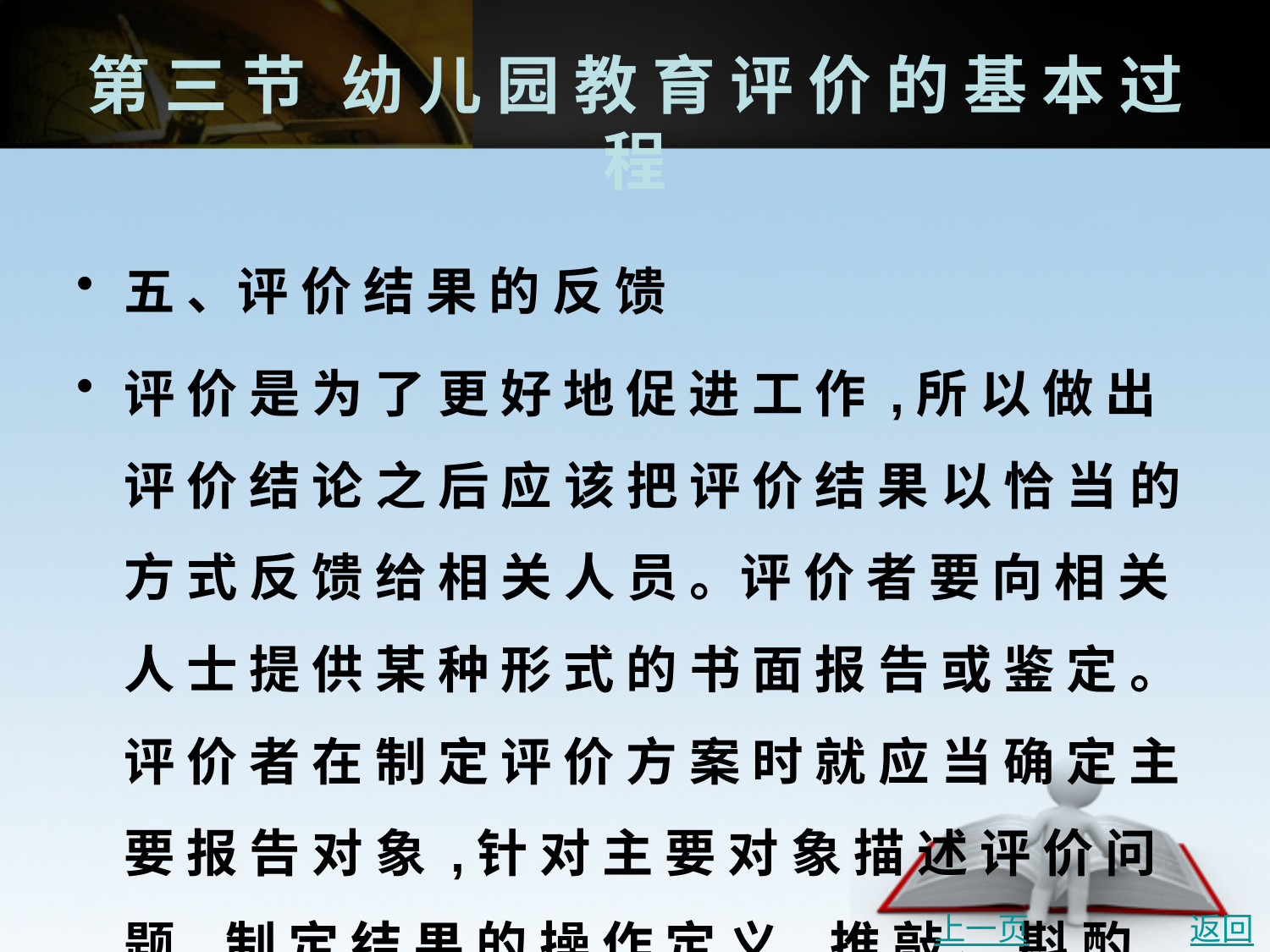

# 第 三 节	幼 儿 园 教 育 评 价 的 基 本 过 程
五 、评 价 结 果 的 反 馈
评 价 是 为 了 更 好 地 促 进 工 作 ,所 以 做 出 评 价 结 论 之 后 应 该 把 评 价 结 果 以 恰 当 的 方 式 反 馈 给 相 关 人 员 。评 价 者 要 向 相 关 人 士 提 供 某 种 形 式 的 书 面 报 告 或 鉴 定 。评 价 者 在 制 定 评 价 方 案 时 就 应 当 确 定 主 要 报 告 对 象 ,针 对 主 要 对 象 描 述 评 价 问 题 ,制 定 结 果 的 操 作 定 义 ,推 敲 、 斟 酌 及 修 改 问 题 和 操 作 定 义 。

上一页
返回